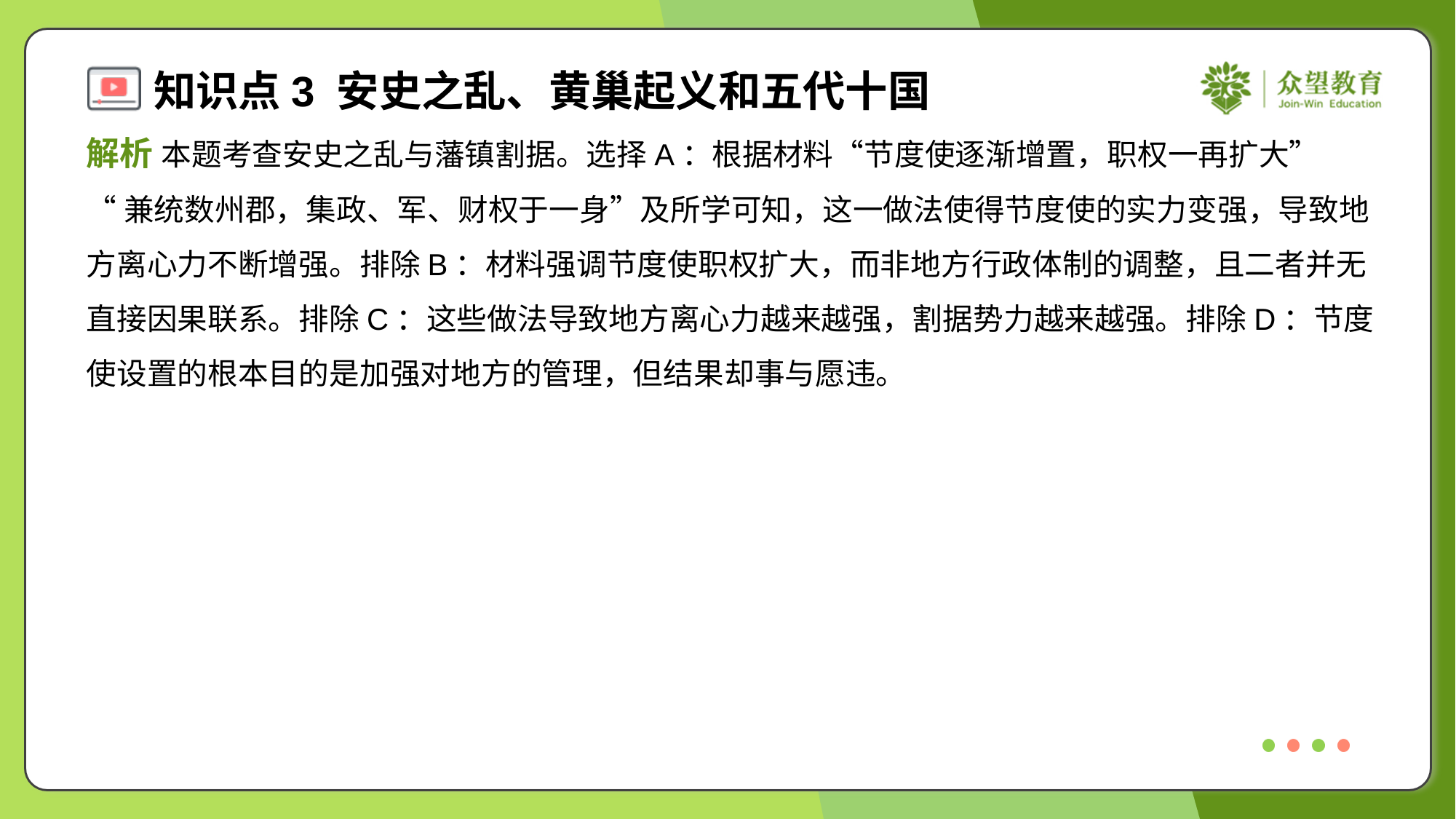

解析 本题考查安史之乱与藩镇割据。选择A：根据材料“节度使逐渐增置，职权一再扩大”
“兼统数州郡，集政、军、财权于一身”及所学可知，这一做法使得节度使的实力变强，导致地
方离心力不断增强。排除B：材料强调节度使职权扩大，而非地方行政体制的调整，且二者并无
直接因果联系。排除C：这些做法导致地方离心力越来越强，割据势力越来越强。排除D：节度
使设置的根本目的是加强对地方的管理，但结果却事与愿违。